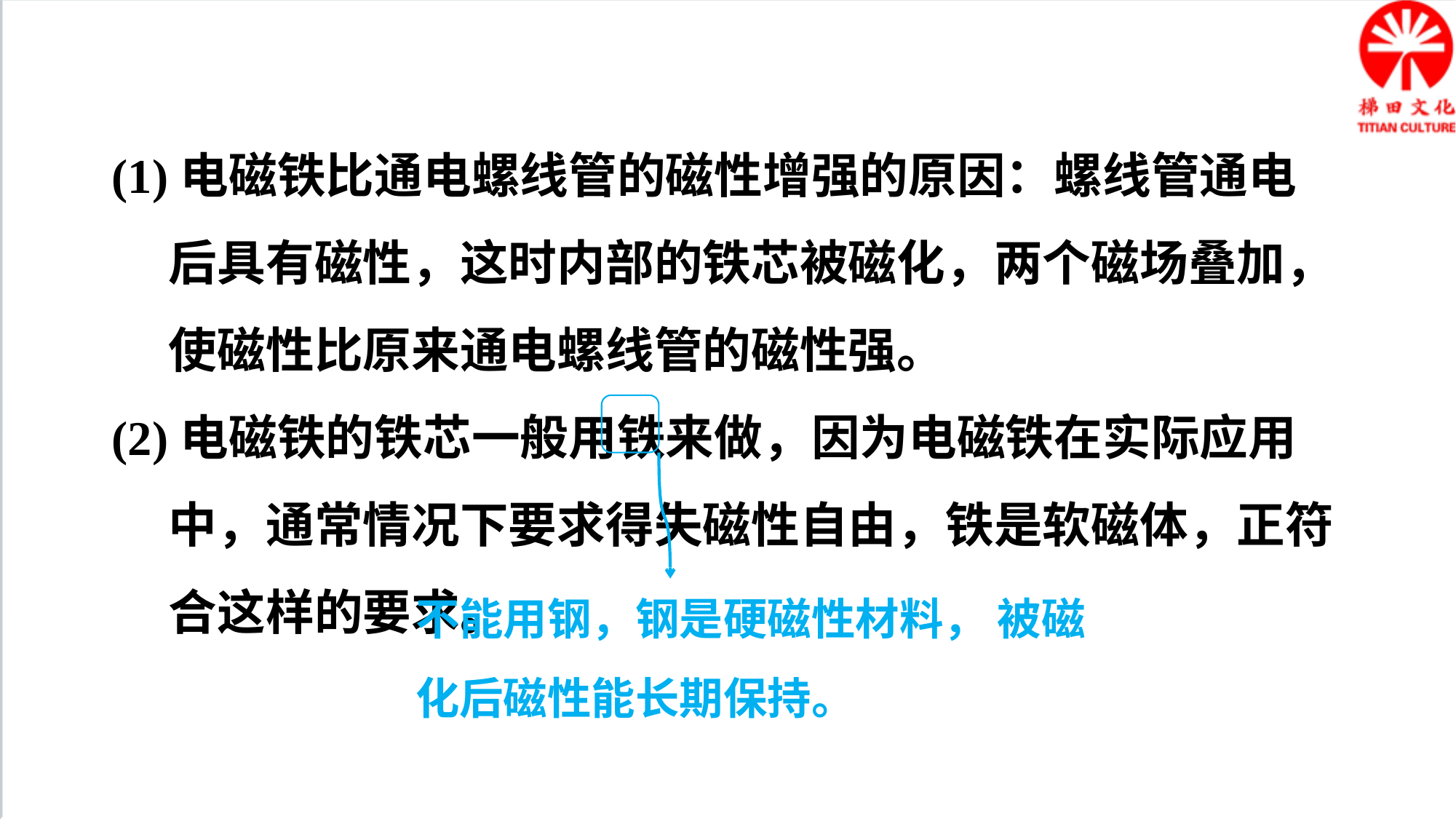

(1)电磁铁比通电螺线管的磁性增强的原因：螺线管通电后具有磁性，这时内部的铁芯被磁化，两个磁场叠加，使磁性比原来通电螺线管的磁性强。
(2)电磁铁的铁芯一般用铁来做，因为电磁铁在实际应用中，通常情况下要求得失磁性自由，铁是软磁体，正符合这样的要求。

不能用钢，钢是硬磁性材料， 被磁化后磁性能长期保持。